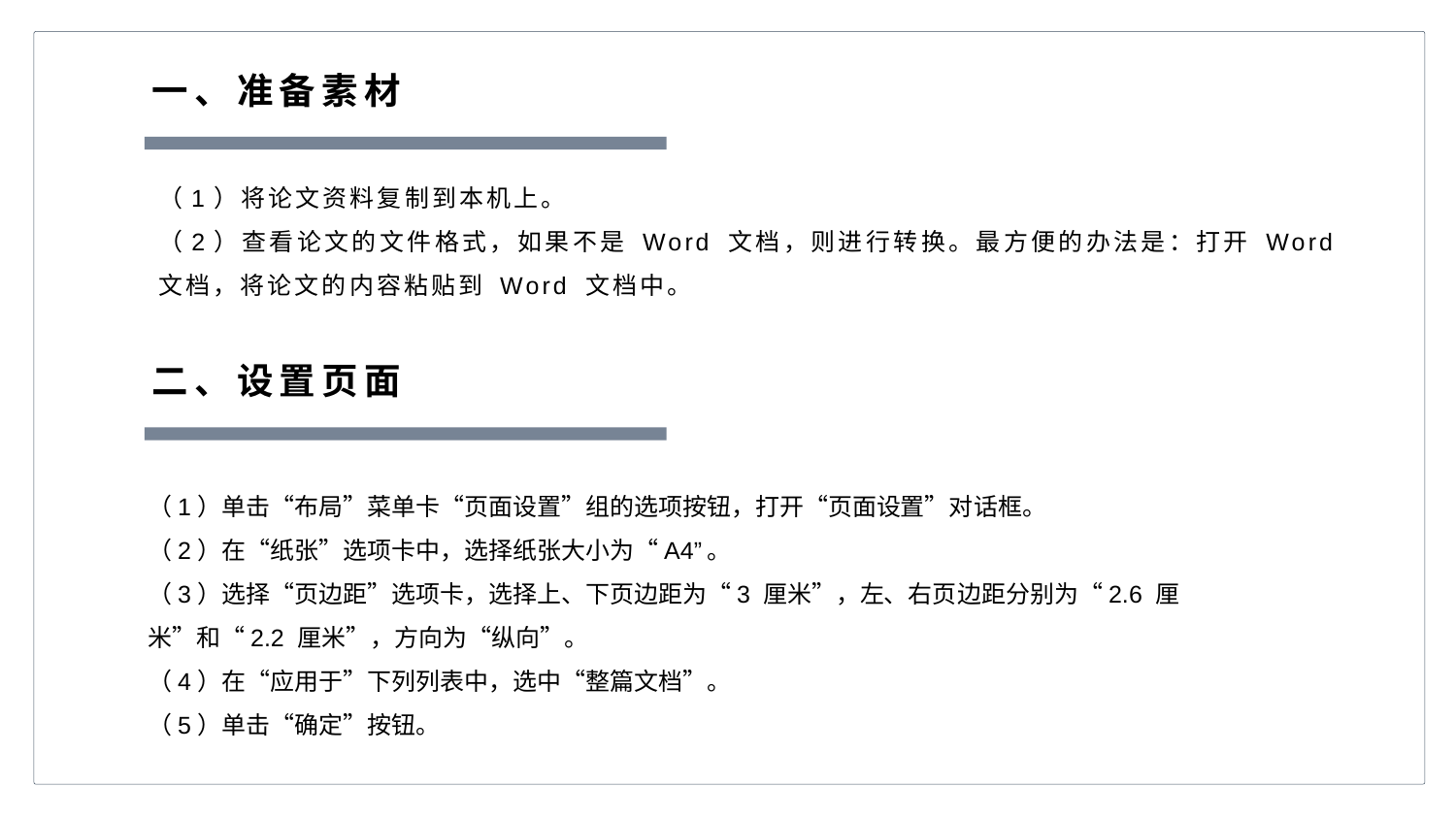

一、准备素材

（1）将论文资料复制到本机上。
（2）查看论文的文件格式，如果不是 Word 文档，则进行转换。最方便的办法是：打开 Word 文档，将论文的内容粘贴到 Word 文档中。
二、设置页面

（1）单击“布局”菜单卡“页面设置”组的选项按钮，打开“页面设置”对话框。
（2）在“纸张”选项卡中，选择纸张大小为“A4”。
（3）选择“页边距”选项卡，选择上、下页边距为“3 厘米”，左、右页边距分别为“2.6 厘米”和“2.2 厘米”，方向为“纵向”。
（4）在“应用于”下列列表中，选中“整篇文档”。
（5）单击“确定”按钮。